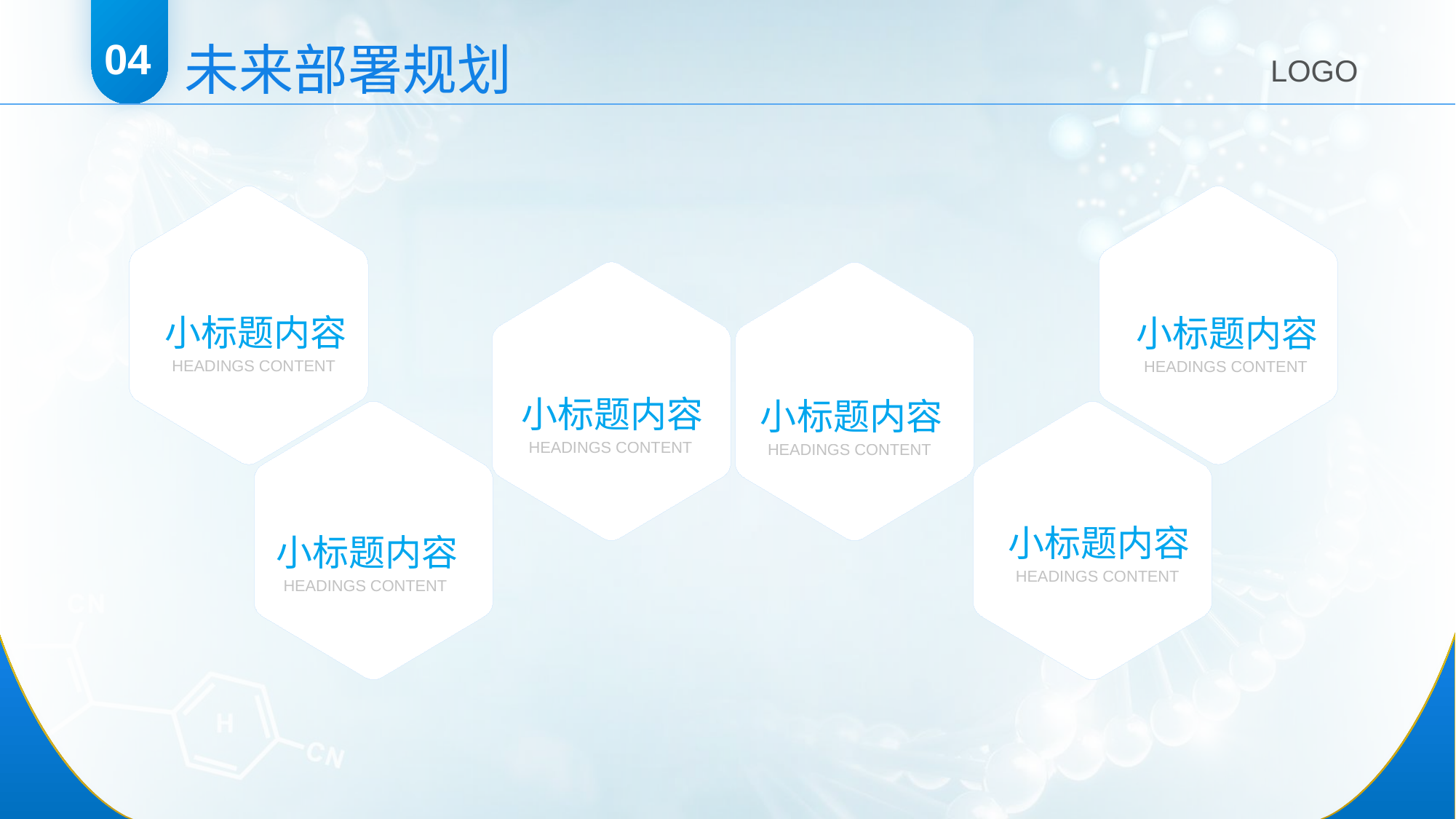

未来部署规划
04
LOGO

06
01

小标题内容
HEADINGS CONTENT
小标题内容
HEADINGS CONTENT
03
04
小标题内容
HEADINGS CONTENT
小标题内容
HEADINGS CONTENT

05
02
小标题内容
HEADINGS CONTENT
小标题内容
HEADINGS CONTENT